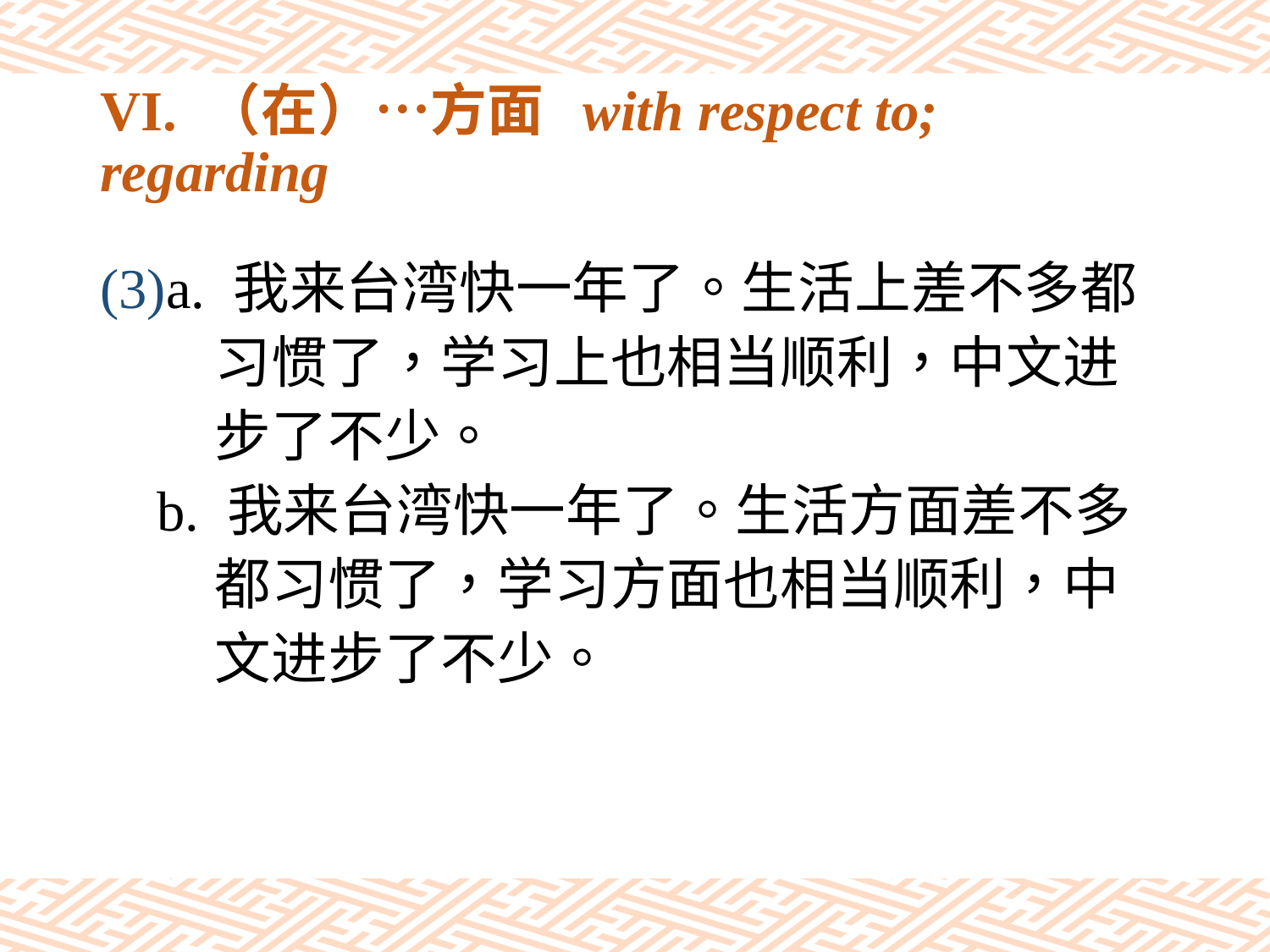

# VI. （在）…方面  with respect to; regarding
(3)a. 我来台湾快一年了。生活上差不多都
        习惯了，学习上也相当顺利，中文进
        步了不少。
    b. 我来台湾快一年了。生活方面差不多
        都习惯了，学习方面也相当顺利，中
        文进步了不少。